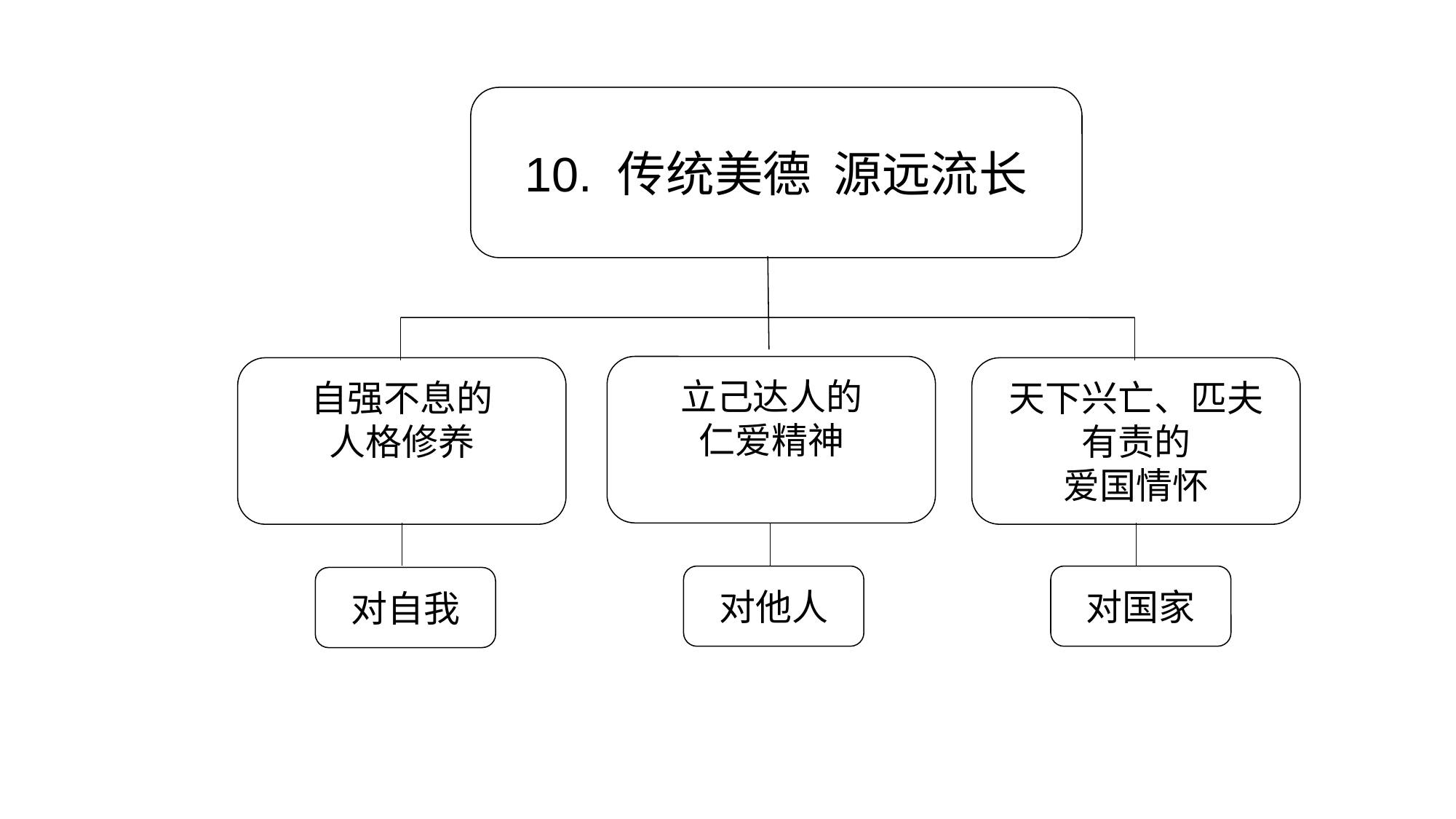

10. 传统美德  源远流长
立己达人的
仁爱精神

自强不息的
人格修养

天下兴亡、匹夫有责的
爱国情怀
对他人
对国家
对自我